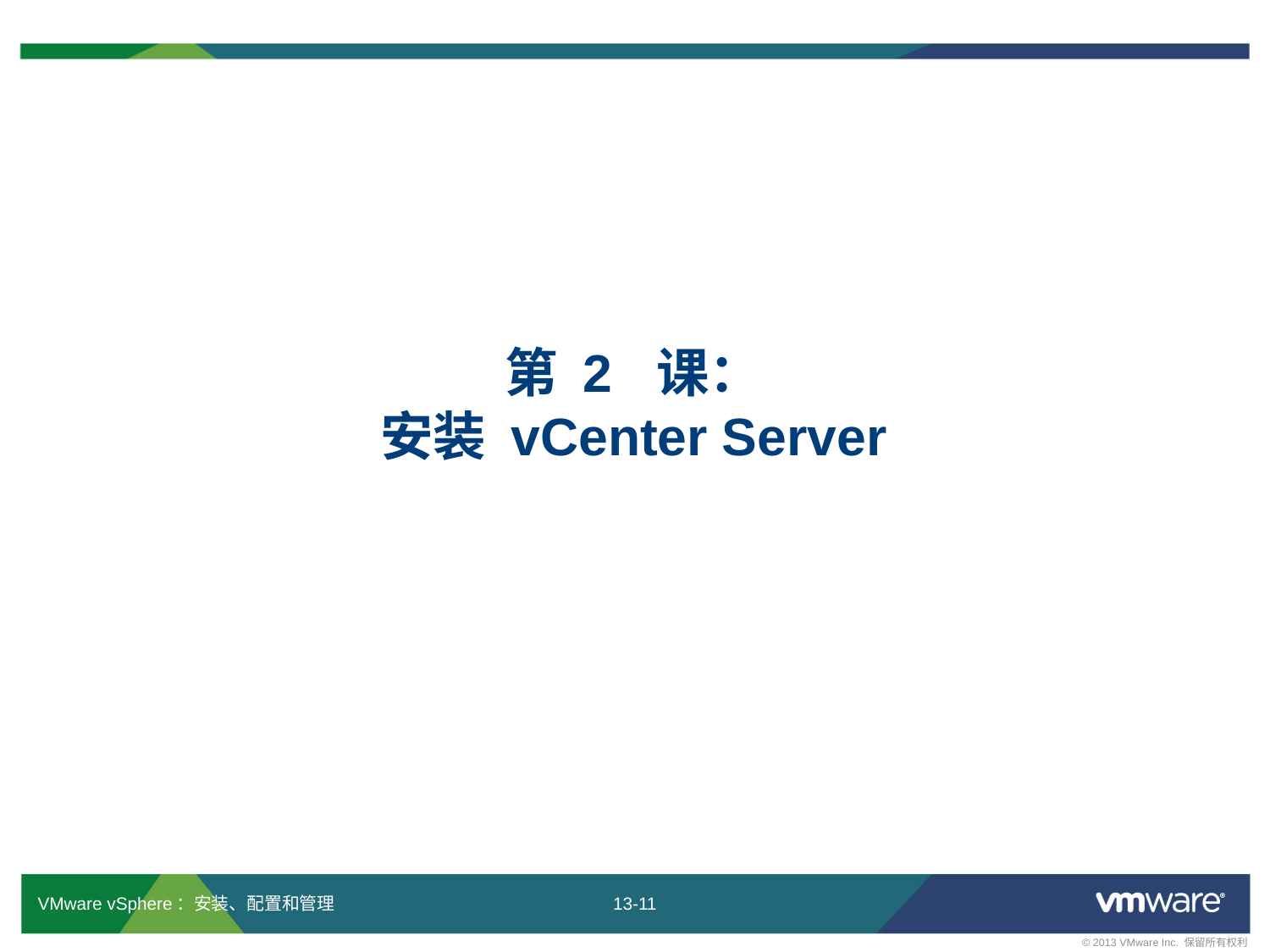

# 第 2 课： 安装 vCenter Server